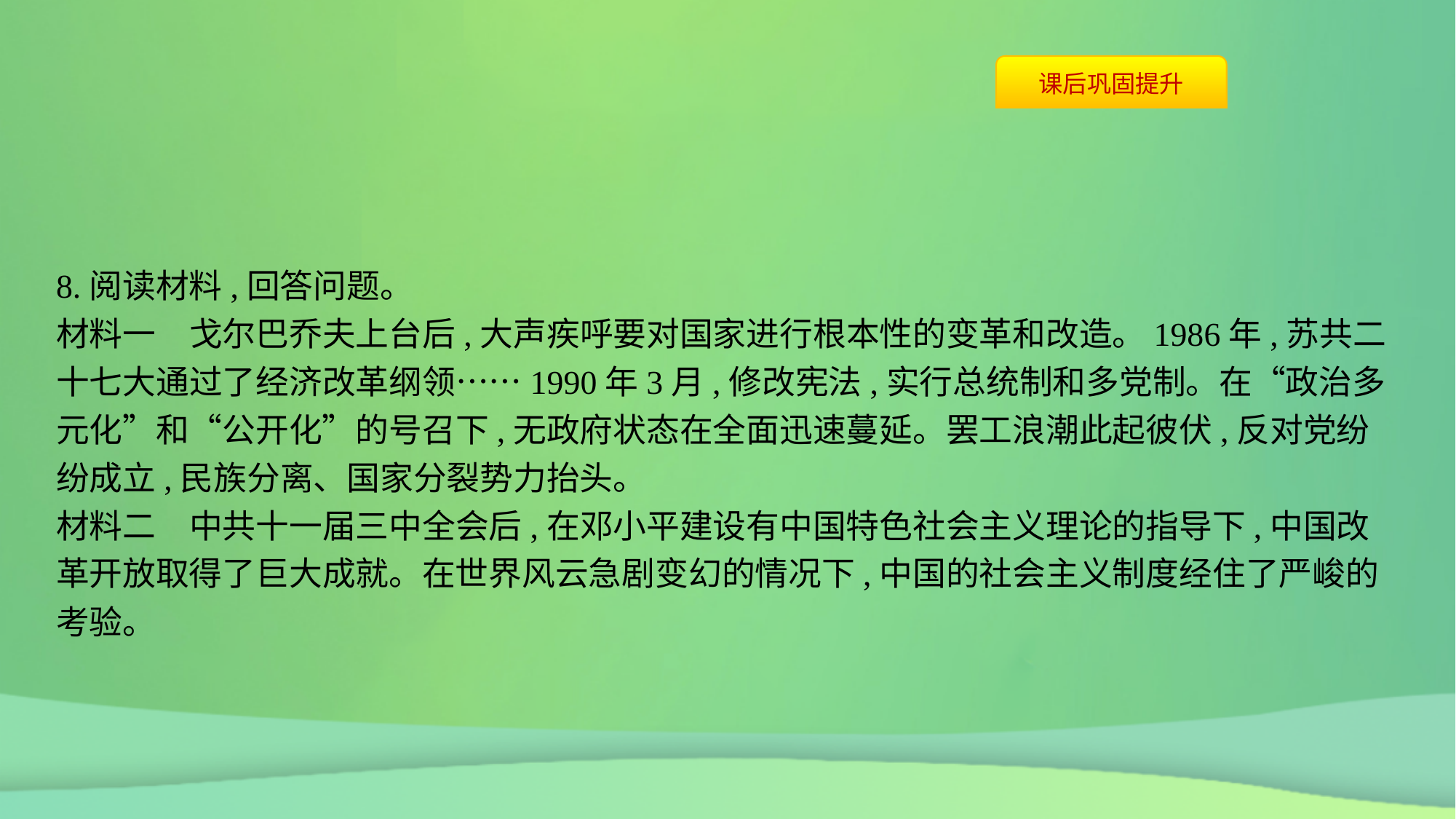

8.阅读材料,回答问题。
材料一　戈尔巴乔夫上台后,大声疾呼要对国家进行根本性的变革和改造。1986年,苏共二十七大通过了经济改革纲领……1990年3月,修改宪法,实行总统制和多党制。在“政治多元化”和“公开化”的号召下,无政府状态在全面迅速蔓延。罢工浪潮此起彼伏,反对党纷纷成立,民族分离、国家分裂势力抬头。
材料二　中共十一届三中全会后,在邓小平建设有中国特色社会主义理论的指导下,中国改革开放取得了巨大成就。在世界风云急剧变幻的情况下,中国的社会主义制度经住了严峻的考验。